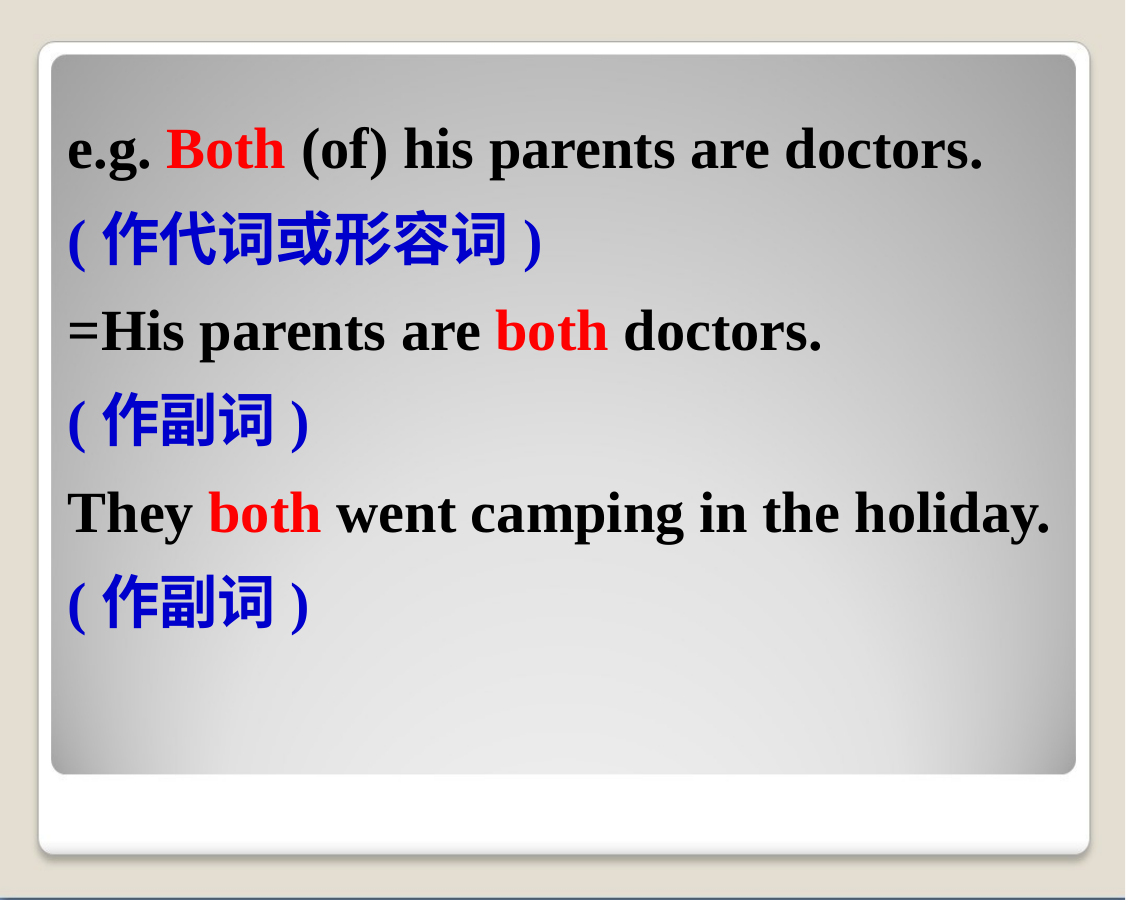

e.g. Both (of) his parents are doctors.
(作代词或形容词)
=His parents are both doctors.
(作副词)
They both went camping in the holiday.
(作副词)